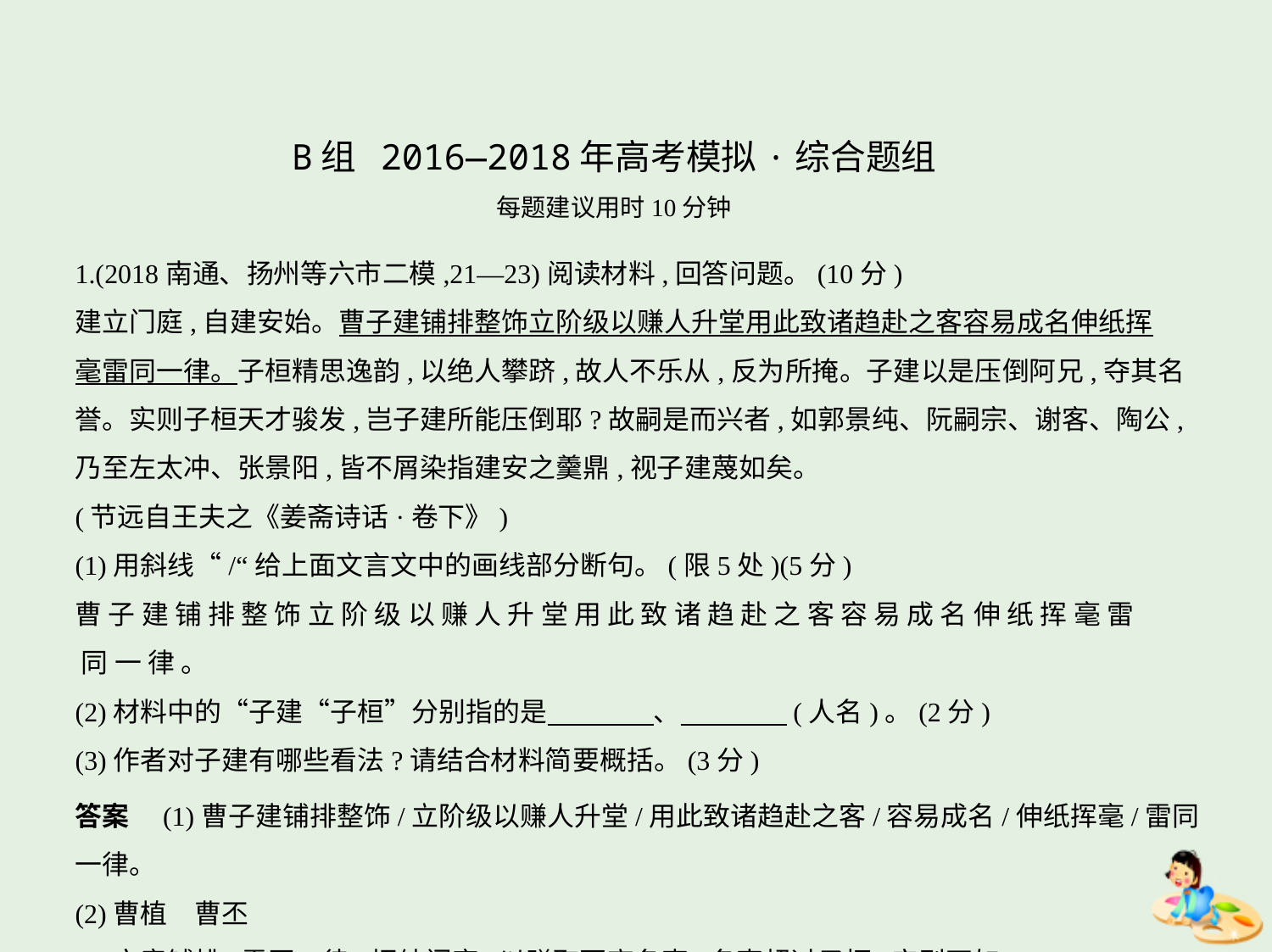

B组  2016—2018年高考模拟·综合题组
每题建议用时10分钟
1.(2018南通、扬州等六市二模,21—23)阅读材料,回答问题。(10分)
建立门庭,自建安始。曹子建铺排整饰立阶级以赚人升堂用此致诸趋赴之客容易成名伸纸挥
毫雷同一律。子桓精思逸韵,以绝人攀跻,故人不乐从,反为所掩。子建以是压倒阿兄,夺其名
誉。实则子桓天才骏发,岂子建所能压倒耶?故嗣是而兴者,如郭景纯、阮嗣宗、谢客、陶公,
乃至左太冲、张景阳,皆不屑染指建安之羹鼎,视子建蔑如矣。
(节远自王夫之《姜斋诗话·卷下》)
(1)用斜线“/“给上面文言文中的画线部分断句。(限5处)(5分)
曹 子 建 铺 排 整 饰 立 阶 级 以 赚 人 升 堂 用 此 致 诸 趋 赴 之 客 容 易 成 名 伸 纸 挥 毫 雷
 同 一 律 。
(2)材料中的“子建“子桓”分别指的是　　　    、　　　    (人名)。(2分)
(3)作者对子建有哪些看法?请结合材料简要概括。(3分)
答案　(1)曹子建铺排整饰/立阶级以赚人升堂/用此致诸趋赴之客/容易成名/伸纸挥毫/雷同一律。
(2)曹植　曹丕
(3)文章铺排,雷同一律;招纳门客,以赚取更高名声;名声超过子恒,实则不如。